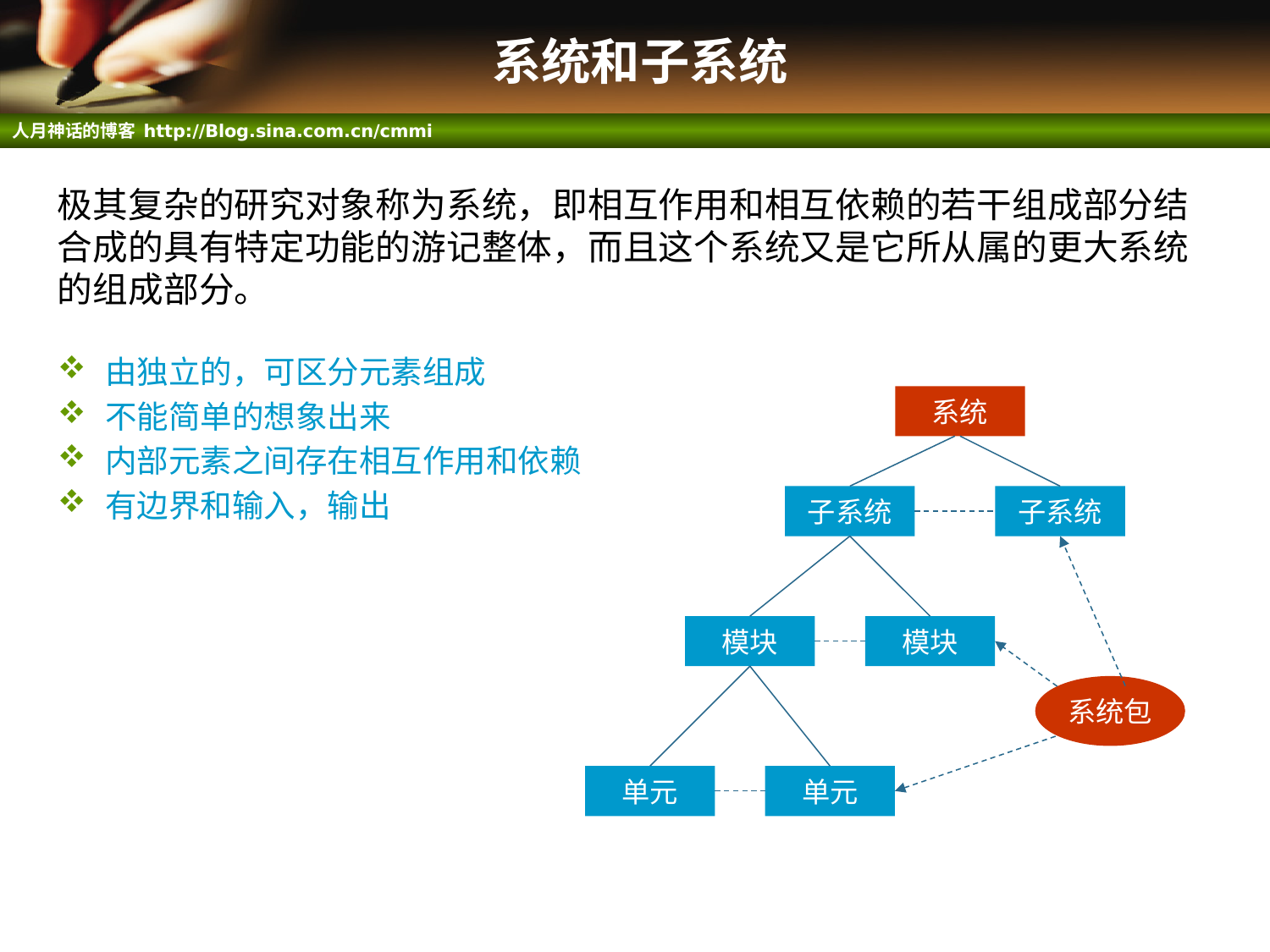

# 系统和子系统
极其复杂的研究对象称为系统，即相互作用和相互依赖的若干组成部分结合成的具有特定功能的游记整体，而且这个系统又是它所从属的更大系统的组成部分。
由独立的，可区分元素组成
不能简单的想象出来
内部元素之间存在相互作用和依赖
有边界和输入，输出
系统
子系统
子系统
模块
模块
系统包
单元
单元